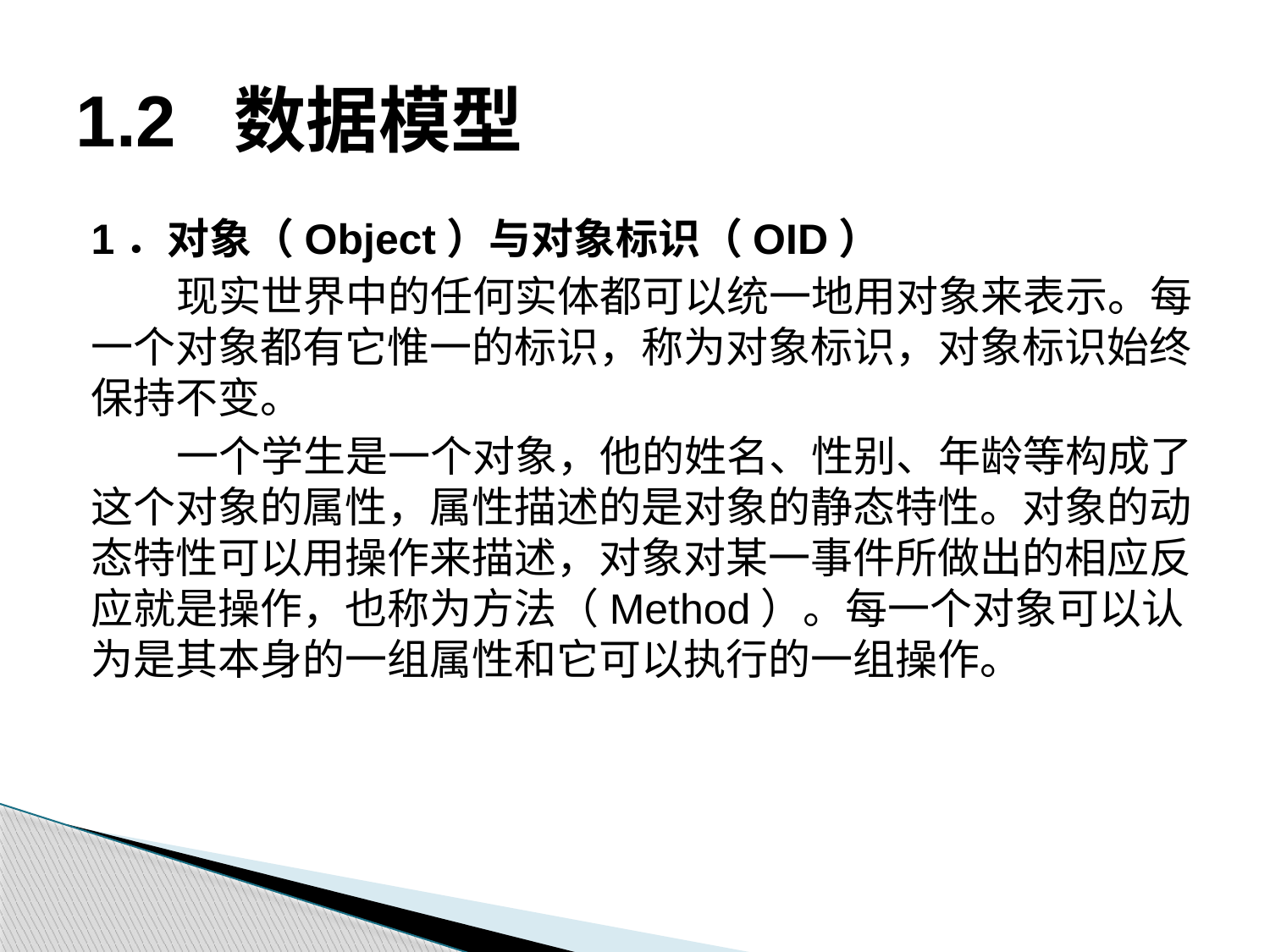

# 1.2  数据模型
1．对象（Object）与对象标识（OID）
现实世界中的任何实体都可以统一地用对象来表示。每一个对象都有它惟一的标识，称为对象标识，对象标识始终保持不变。
一个学生是一个对象，他的姓名、性别、年龄等构成了这个对象的属性，属性描述的是对象的静态特性。对象的动态特性可以用操作来描述，对象对某一事件所做出的相应反应就是操作，也称为方法（Method）。每一个对象可以认为是其本身的一组属性和它可以执行的一组操作。